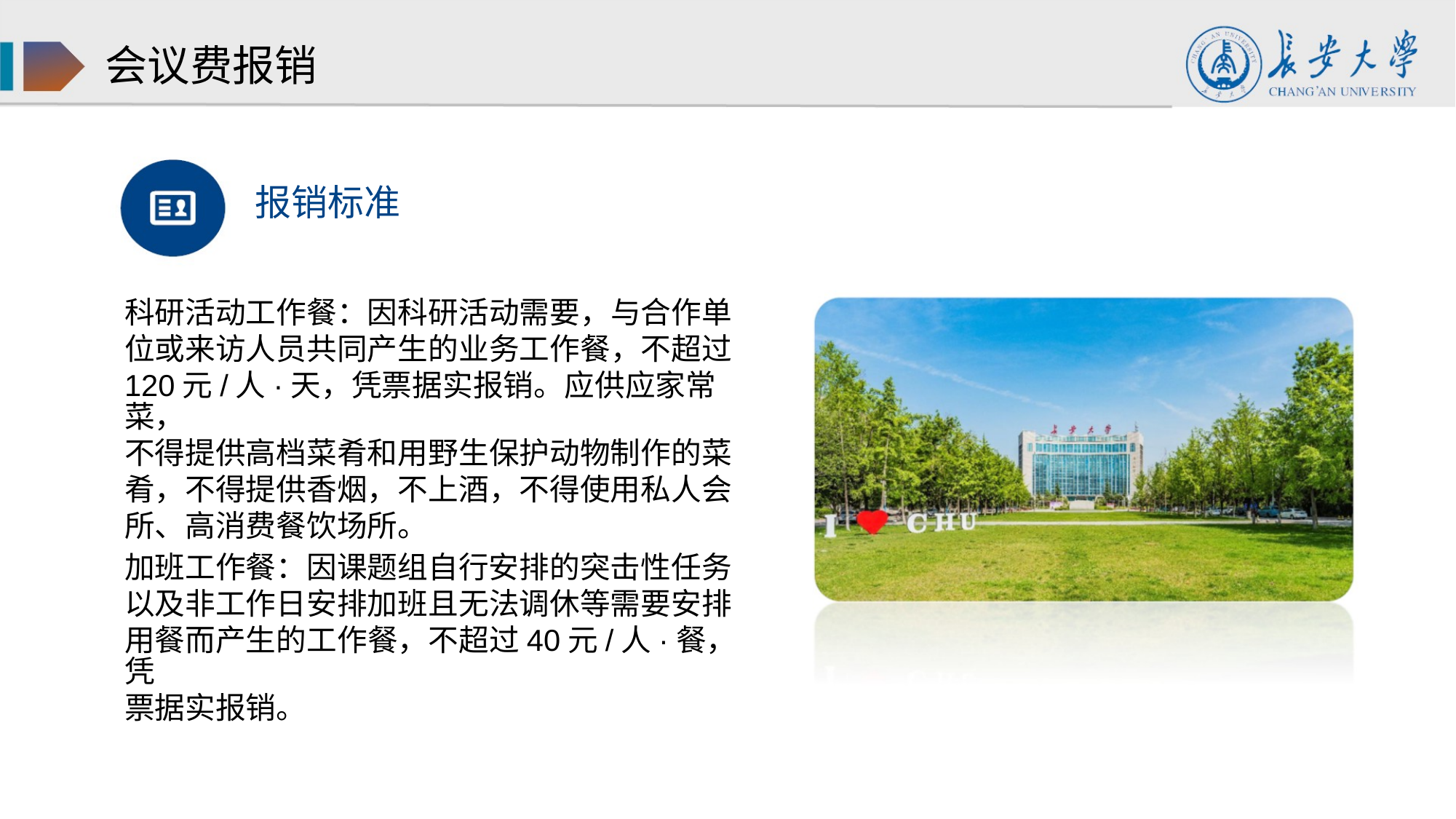

会议费报销
报销标准
科研活动工作餐：因科研活动需要，与合作单
位或来访人员共同产生的业务工作餐，不超过
120元/人·天，凭票据实报销。应供应家常菜，
不得提供高档菜肴和用野生保护动物制作的菜
肴，不得提供香烟，不上酒，不得使用私人会
所、高消费餐饮场所。
加班工作餐：因课题组自行安排的突击性任务
以及非工作日安排加班且无法调休等需要安排
用餐而产生的工作餐，不超过40元/人·餐，凭
票据实报销。